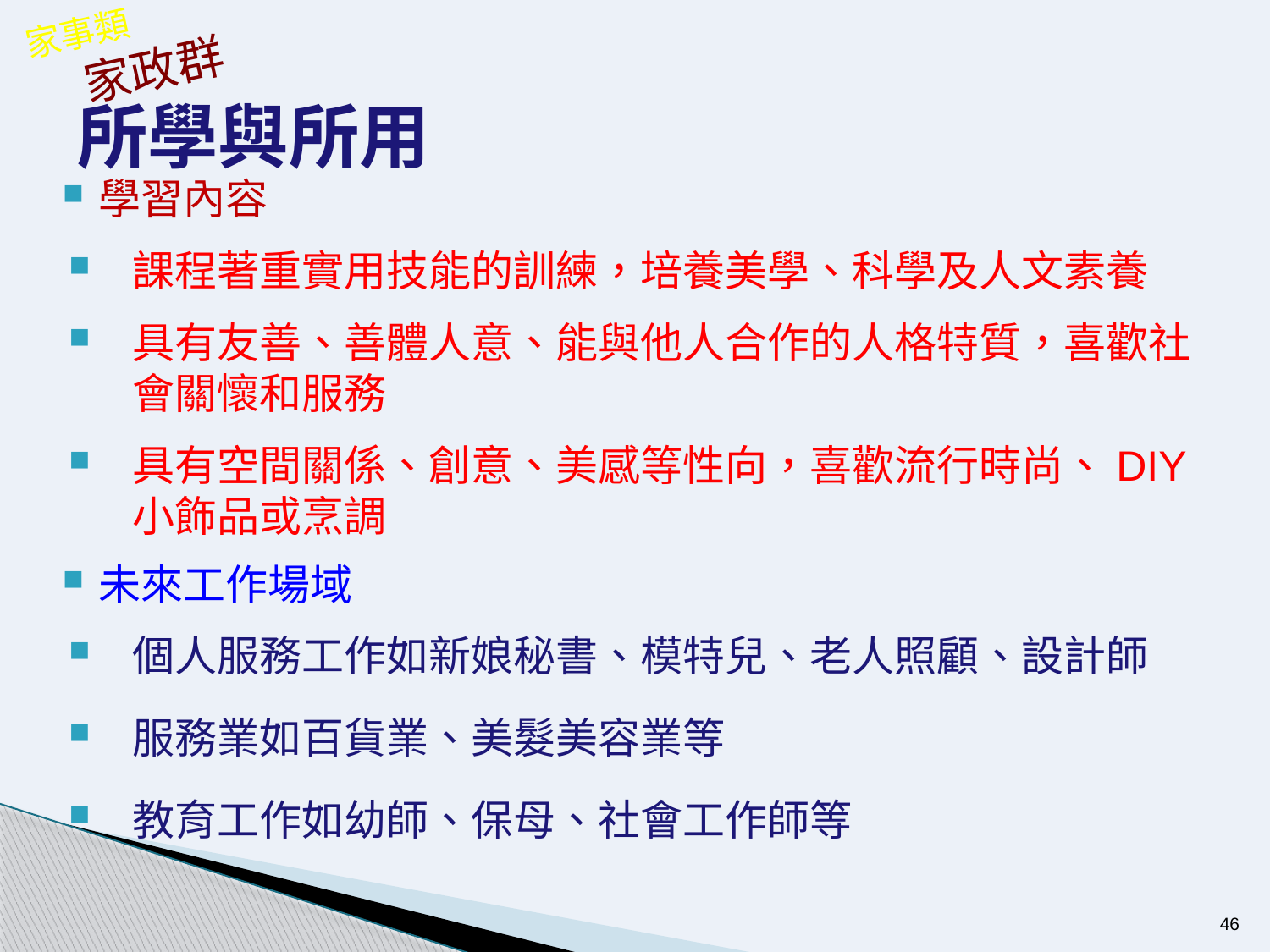

家事類
家政群
# 所學與所用
學習內容
課程著重實用技能的訓練，培養美學、科學及人文素養
具有友善、善體人意、能與他人合作的人格特質，喜歡社會關懷和服務
具有空間關係、創意、美感等性向，喜歡流行時尚、DIY小飾品或烹調
未來工作場域
個人服務工作如新娘秘書、模特兒、老人照顧、設計師
服務業如百貨業、美髮美容業等
教育工作如幼師、保母、社會工作師等
46